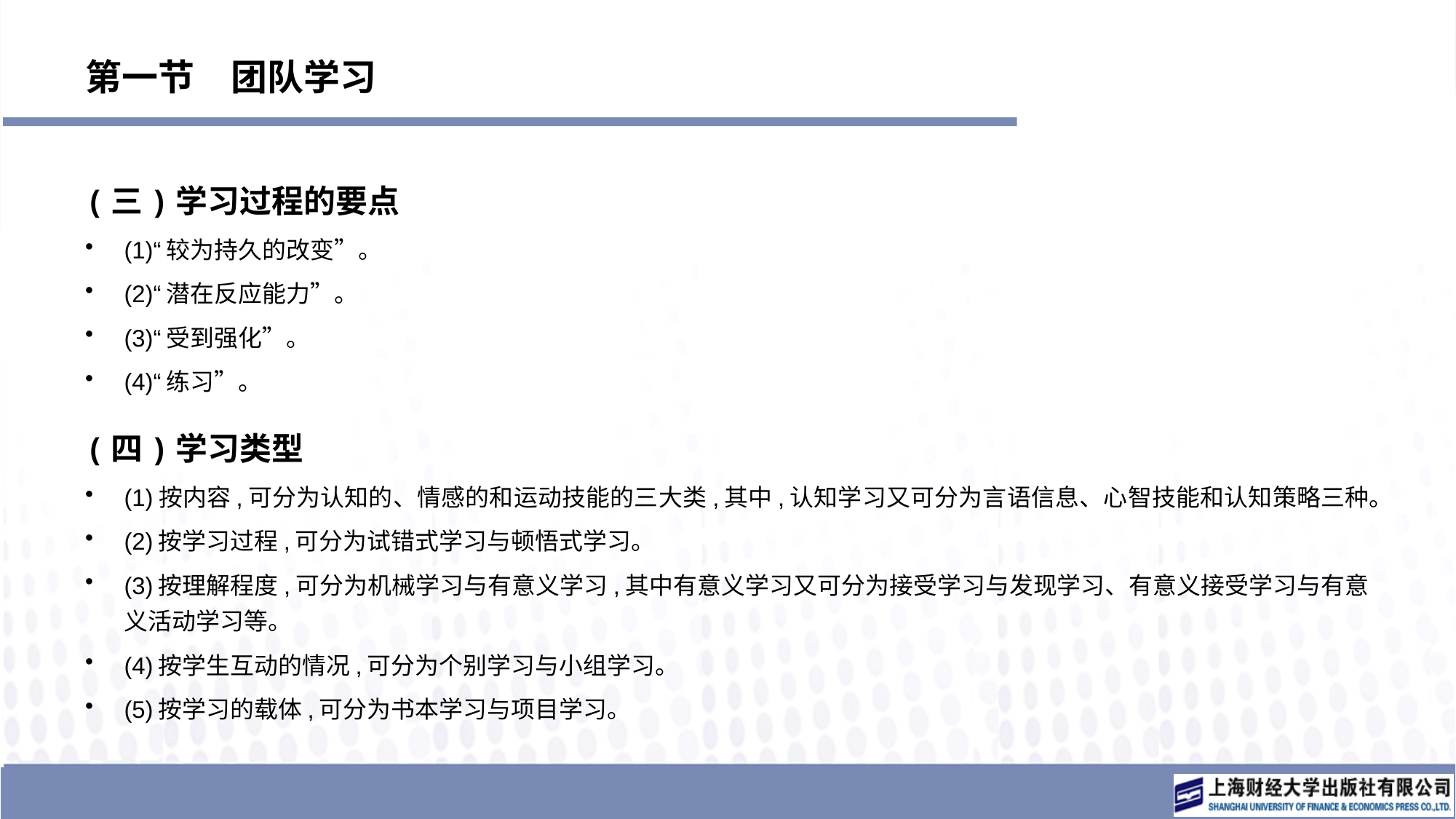

# 第一节　团队学习
(三)学习过程的要点
(1)“较为持久的改变”。
(2)“潜在反应能力”。
(3)“受到强化”。
(4)“练习”。
(四)学习类型
(1)按内容,可分为认知的、情感的和运动技能的三大类,其中,认知学习又可分为言语信息、心智技能和认知策略三种。
(2)按学习过程,可分为试错式学习与顿悟式学习。
(3)按理解程度,可分为机械学习与有意义学习,其中有意义学习又可分为接受学习与发现学习、有意义接受学习与有意义活动学习等。
(4)按学生互动的情况,可分为个别学习与小组学习。
(5)按学习的载体,可分为书本学习与项目学习。